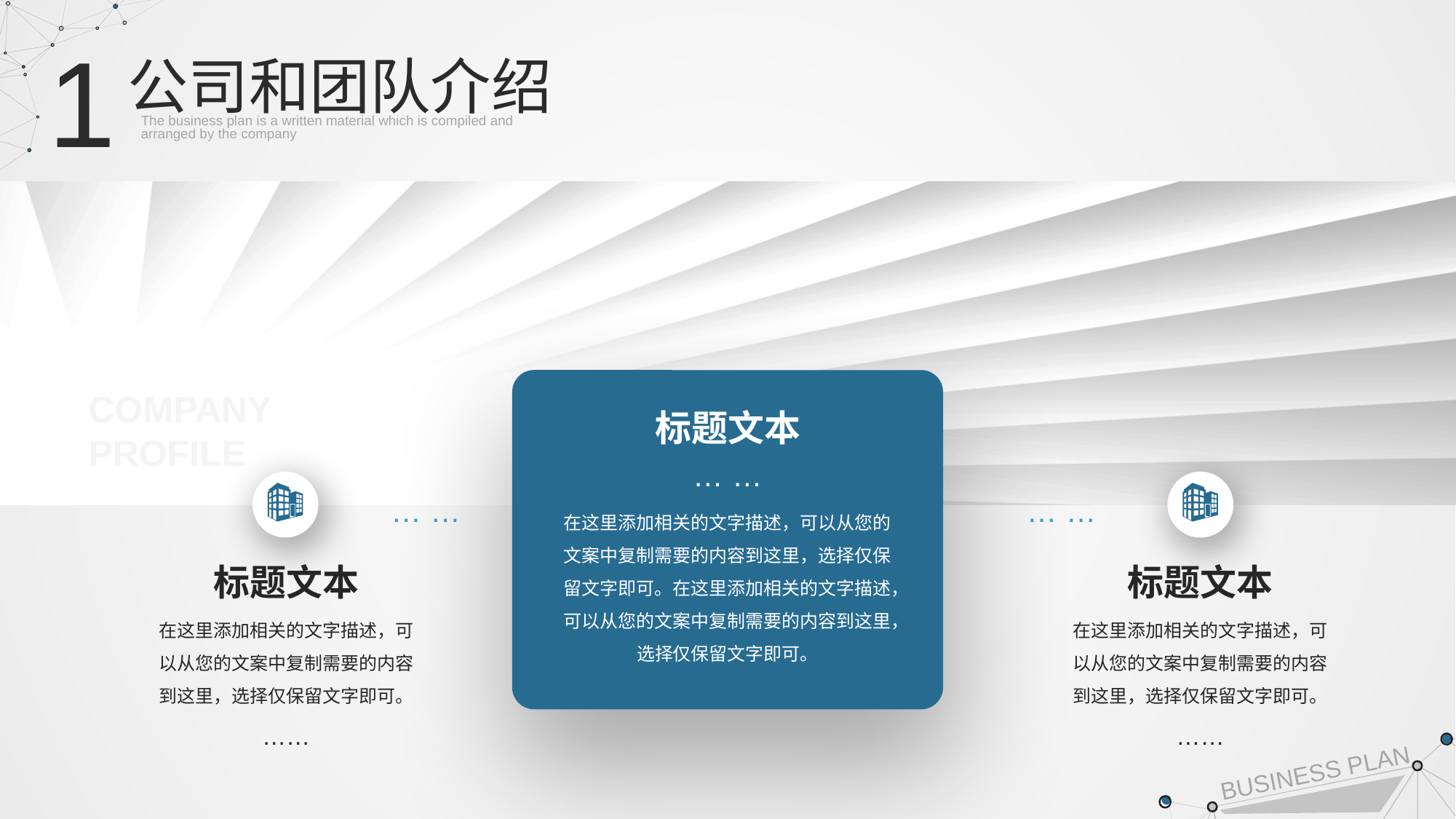

1
公司和团队介绍
The business plan is a written material which is compiled and
arranged by the company

COMPANY
PROFILE
标题文本
……

……
……
在这里添加相关的文字描述，可以从您的文案中复制需要的内容到这里，选择仅保留文字即可。在这里添加相关的文字描述，可以从您的文案中复制需要的内容到这里，选择仅保留文字即可。
标题文本
标题文本
在这里添加相关的文字描述，可以从您的文案中复制需要的内容到这里，选择仅保留文字即可。
……
在这里添加相关的文字描述，可以从您的文案中复制需要的内容到这里，选择仅保留文字即可。
……